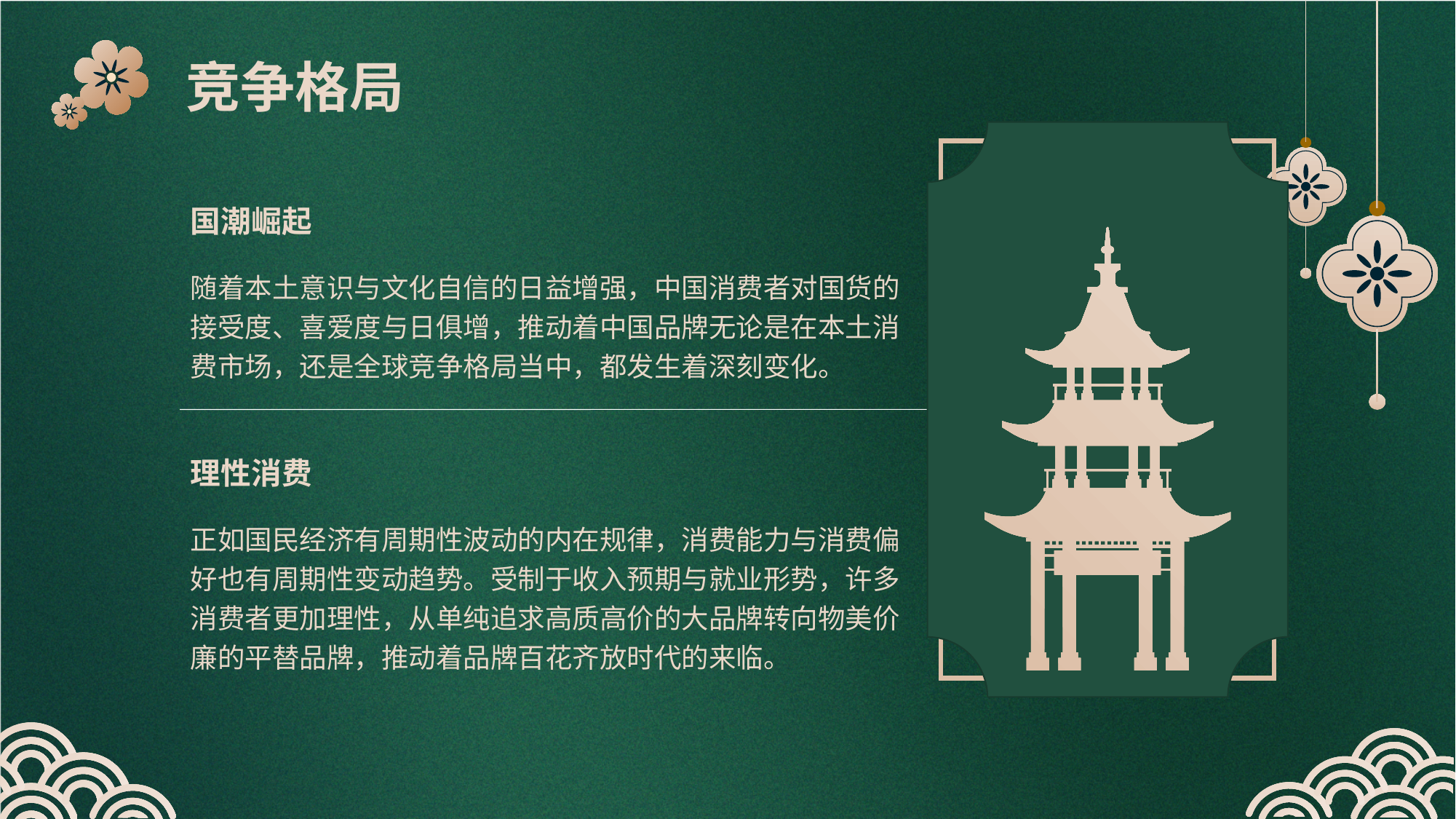

竞争格局

国潮崛起

随着本土意识与文化自信的日益增强，中国消费者对国货的接受度、喜爱度与日俱增，推动着中国品牌无论是在本土消费市场，还是全球竞争格局当中，都发生着深刻变化。
理性消费
正如国民经济有周期性波动的内在规律，消费能力与消费偏好也有周期性变动趋势。受制于收入预期与就业形势，许多消费者更加理性，从单纯追求高质高价的大品牌转向物美价廉的平替品牌，推动着品牌百花齐放时代的来临。